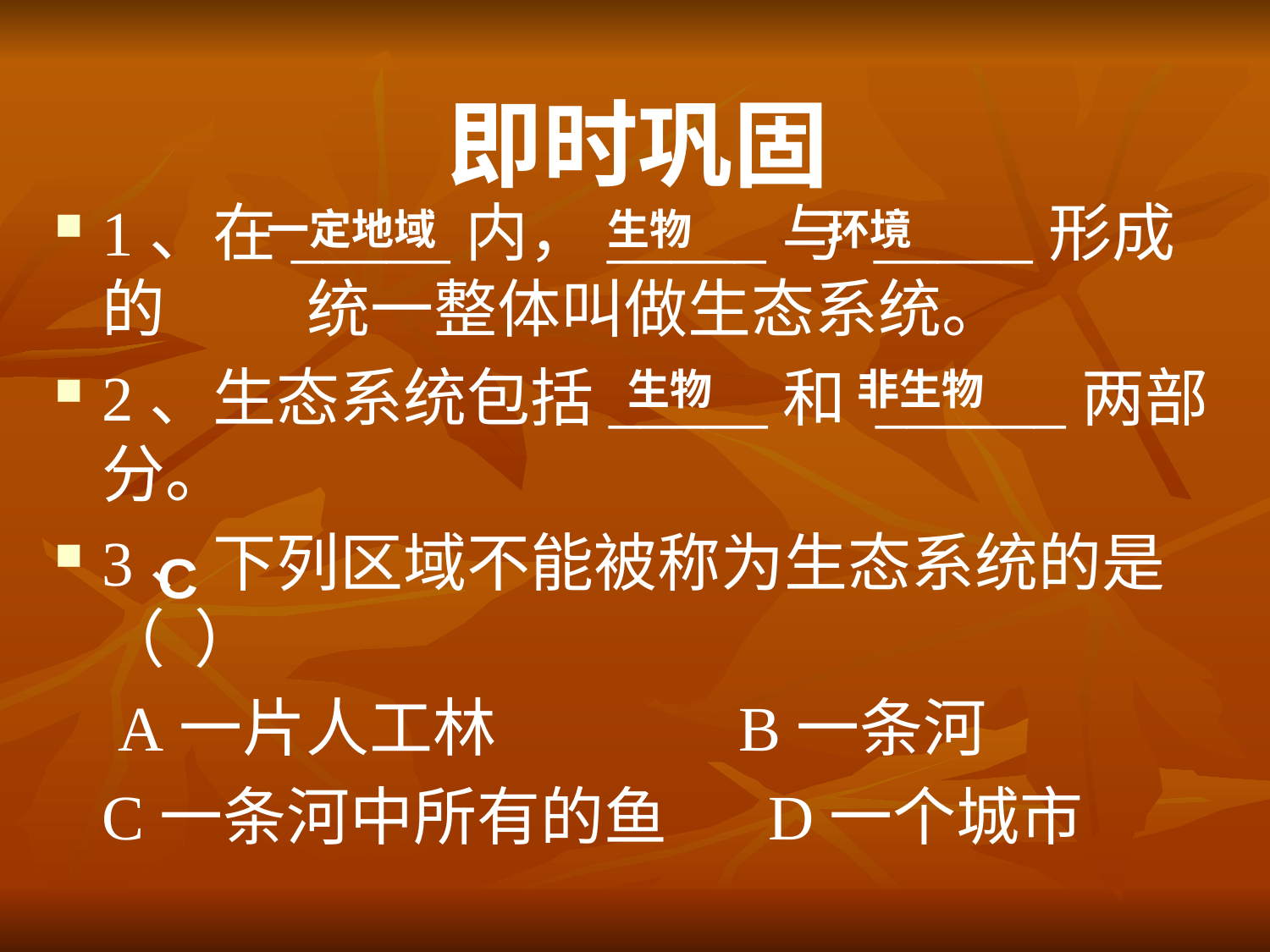

# 即时巩固

1、在_____内，_____与 _____形成的          统一整体叫做生态系统。
2、生态系统包括_____和 ______两部分。
3、下列区域不能被称为生态系统的是（  ）
    A一片人工林                B一条河
   C一条河中所有的鱼      D一个城市

一定地域
生物
环境
生物
非生物

C